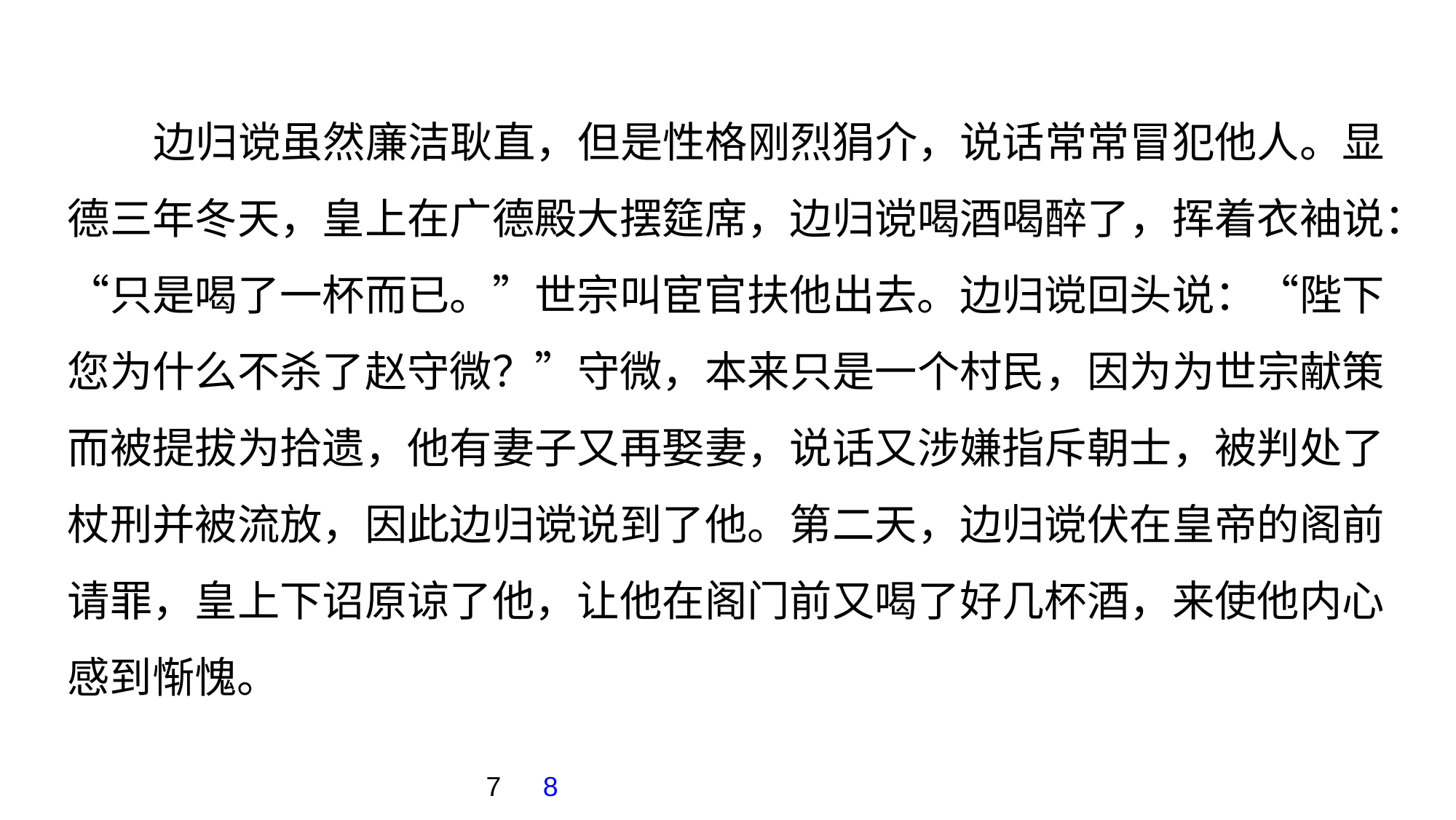

边归谠虽然廉洁耿直，但是性格刚烈狷介，说话常常冒犯他人。显德三年冬天，皇上在广德殿大摆筵席，边归谠喝酒喝醉了，挥着衣袖说：“只是喝了一杯而已。”世宗叫宦官扶他出去。边归谠回头说：“陛下您为什么不杀了赵守微？”守微，本来只是一个村民，因为为世宗献策而被提拔为拾遗，他有妻子又再娶妻，说话又涉嫌指斥朝士，被判处了杖刑并被流放，因此边归谠说到了他。第二天，边归谠伏在皇帝的阁前请罪，皇上下诏原谅了他，让他在阁门前又喝了好几杯酒，来使他内心感到惭愧。
7
8